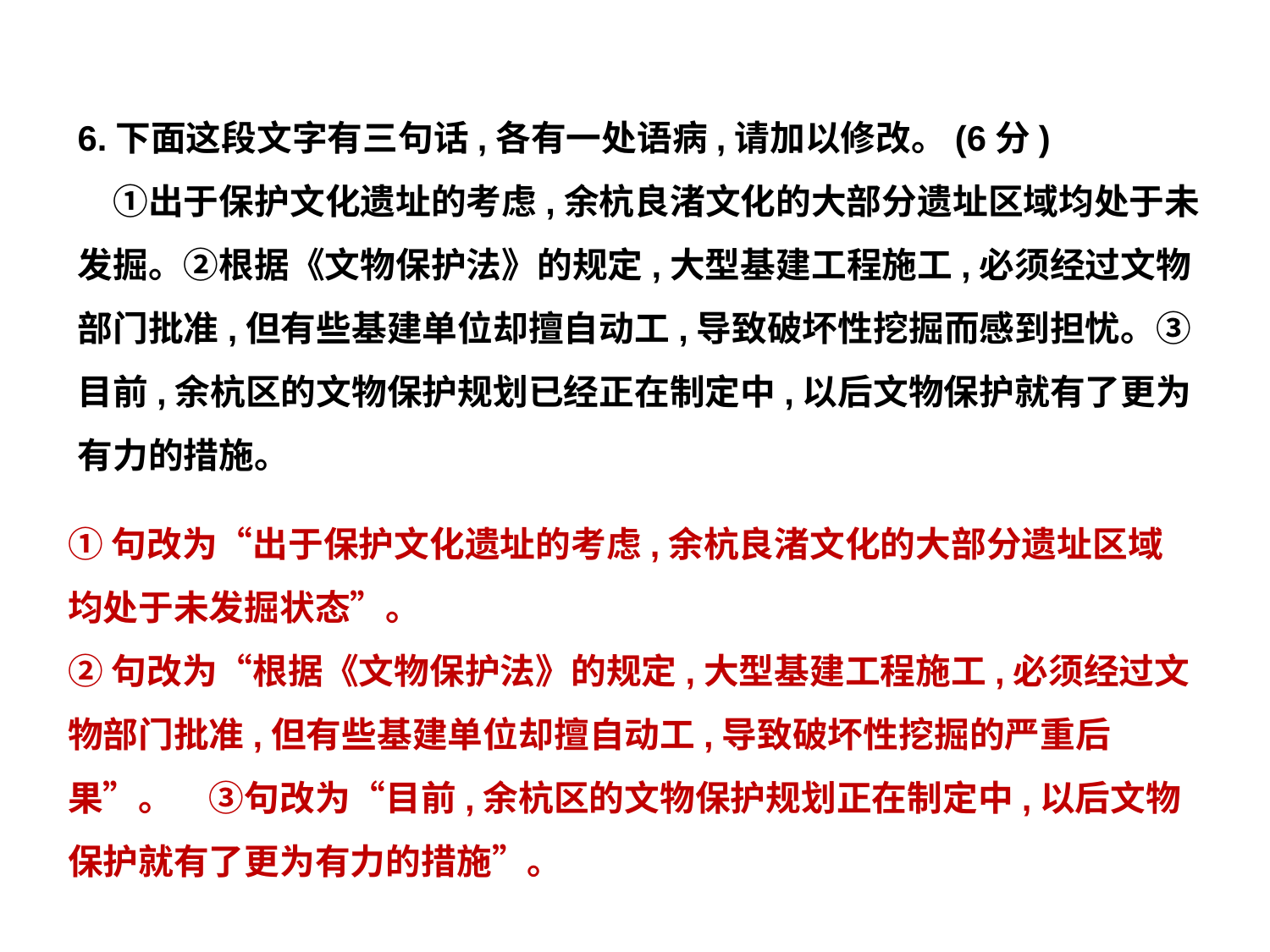

6.下面这段文字有三句话,各有一处语病,请加以修改。(6分)
　①出于保护文化遗址的考虑,余杭良渚文化的大部分遗址区域均处于未发掘。②根据《文物保护法》的规定,大型基建工程施工,必须经过文物部门批准,但有些基建单位却擅自动工,导致破坏性挖掘而感到担忧。③目前,余杭区的文物保护规划已经正在制定中,以后文物保护就有了更为有力的措施。

①句改为“出于保护文化遗址的考虑,余杭良渚文化的大部分遗址区域均处于未发掘状态”。
②句改为“根据《文物保护法》的规定,大型基建工程施工,必须经过文物部门批准,但有些基建单位却擅自动工,导致破坏性挖掘的严重后果”。　③句改为“目前,余杭区的文物保护规划正在制定中,以后文物保护就有了更为有力的措施”。